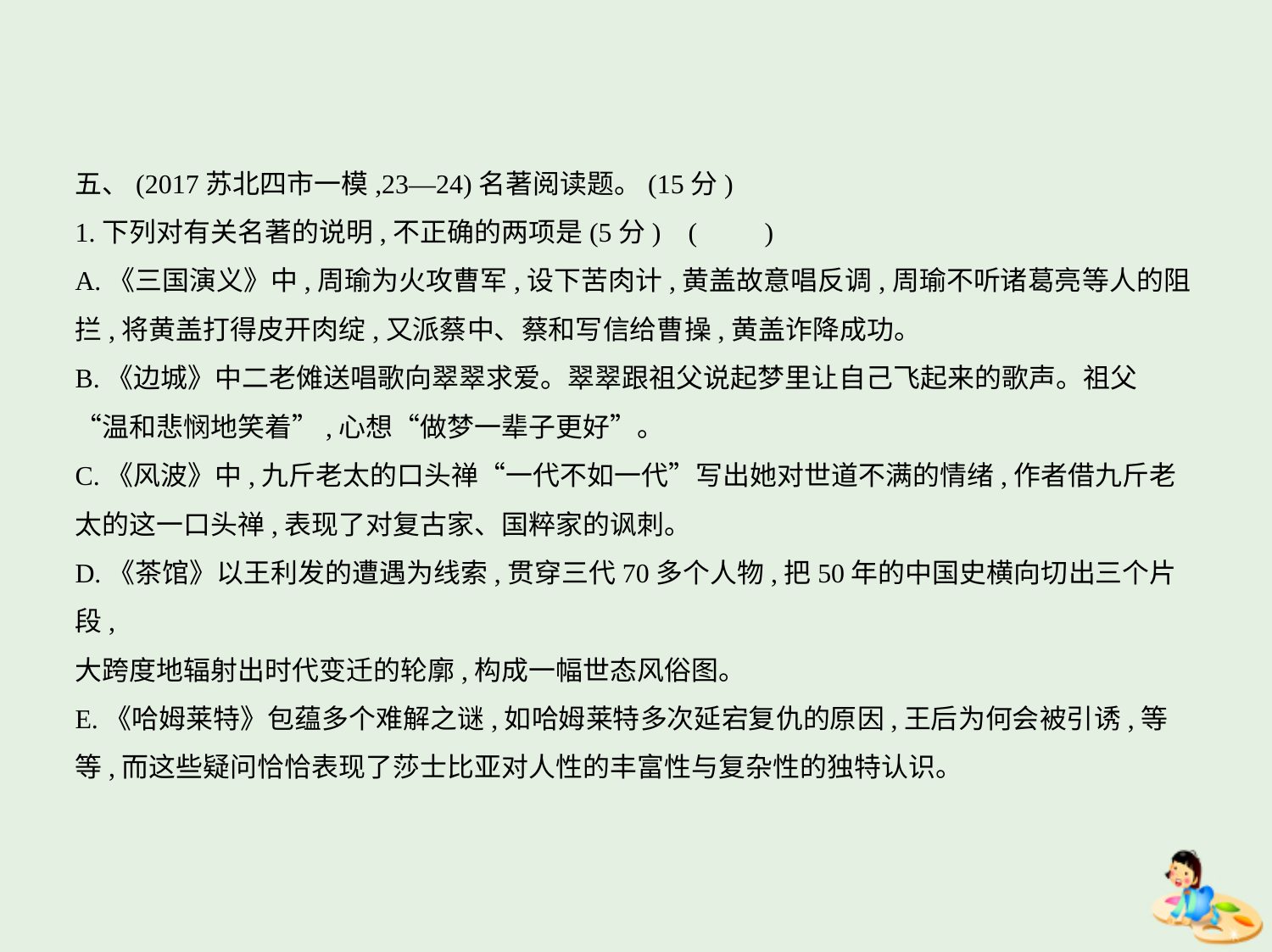

五、(2017苏北四市一模,23—24)名著阅读题。(15分)
1.下列对有关名著的说明,不正确的两项是(5分) (　　)
A.《三国演义》中,周瑜为火攻曹军,设下苦肉计,黄盖故意唱反调,周瑜不听诸葛亮等人的阻
拦,将黄盖打得皮开肉绽,又派蔡中、蔡和写信给曹操,黄盖诈降成功。
B.《边城》中二老傩送唱歌向翠翠求爱。翠翠跟祖父说起梦里让自己飞起来的歌声。祖父
“温和悲悯地笑着”,心想“做梦一辈子更好”。
C.《风波》中,九斤老太的口头禅“一代不如一代”写出她对世道不满的情绪,作者借九斤老
太的这一口头禅,表现了对复古家、国粹家的讽刺。
D.《茶馆》以王利发的遭遇为线索,贯穿三代70多个人物,把50年的中国史横向切出三个片段,
大跨度地辐射出时代变迁的轮廓,构成一幅世态风俗图。
E.《哈姆莱特》包蕴多个难解之谜,如哈姆莱特多次延宕复仇的原因,王后为何会被引诱,等
等,而这些疑问恰恰表现了莎士比亚对人性的丰富性与复杂性的独特认识。